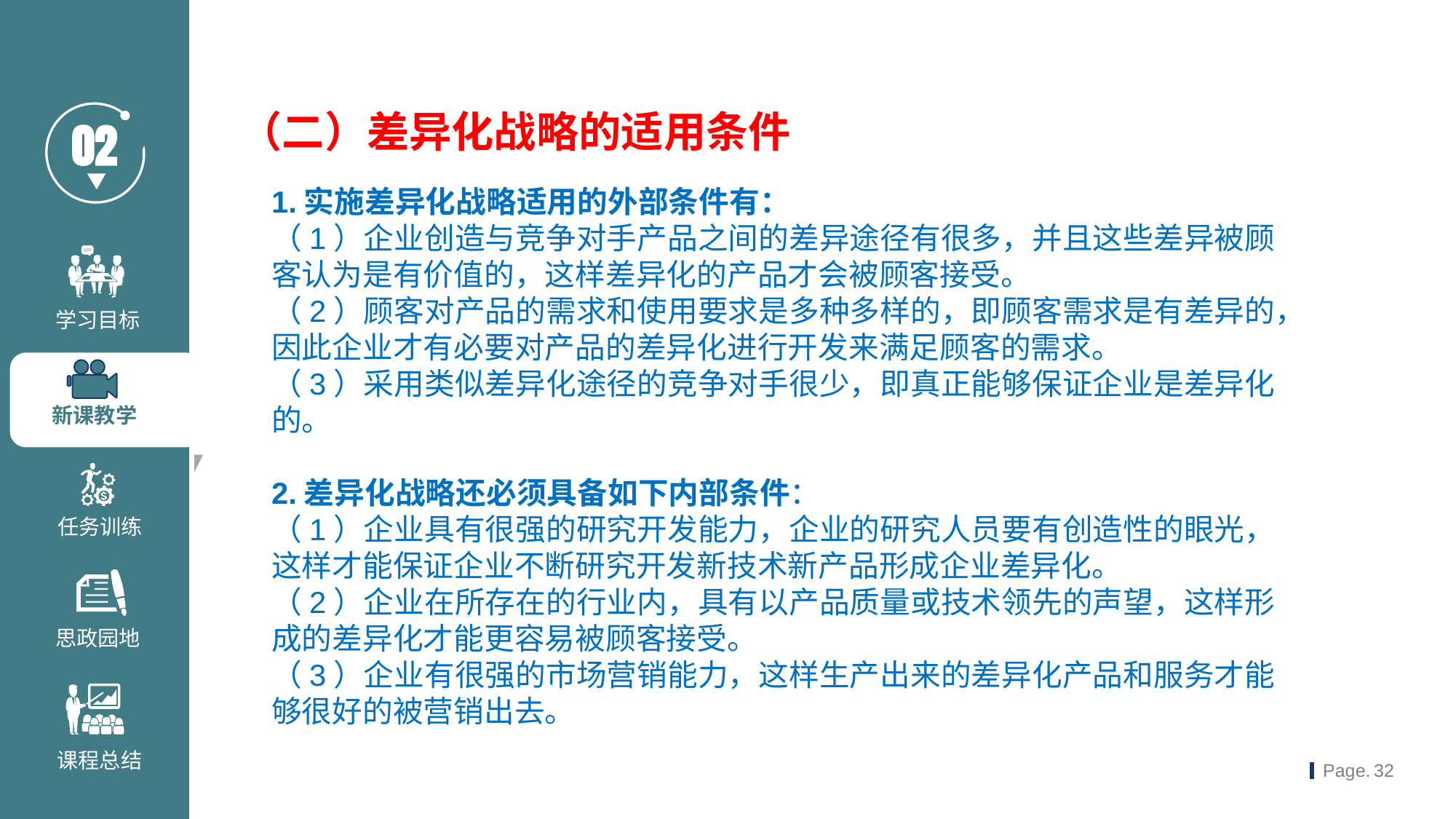

（二）差异化战略的适用条件
1.实施差异化战略适用的外部条件有：
（1）企业创造与竞争对手产品之间的差异途径有很多，并且这些差异被顾客认为是有价值的，这样差异化的产品才会被顾客接受。
（2）顾客对产品的需求和使用要求是多种多样的，即顾客需求是有差异的，因此企业才有必要对产品的差异化进行开发来满足顾客的需求。
（3）采用类似差异化途径的竞争对手很少，即真正能够保证企业是差异化的。

2.差异化战略还必须具备如下内部条件：
（1）企业具有很强的研究开发能力，企业的研究人员要有创造性的眼光，这样才能保证企业不断研究开发新技术新产品形成企业差异化。
（2）企业在所存在的行业内，具有以产品质量或技术领先的声望，这样形成的差异化才能更容易被顾客接受。
（3）企业有很强的市场营销能力，这样生产出来的差异化产品和服务才能够很好的被营销出去。